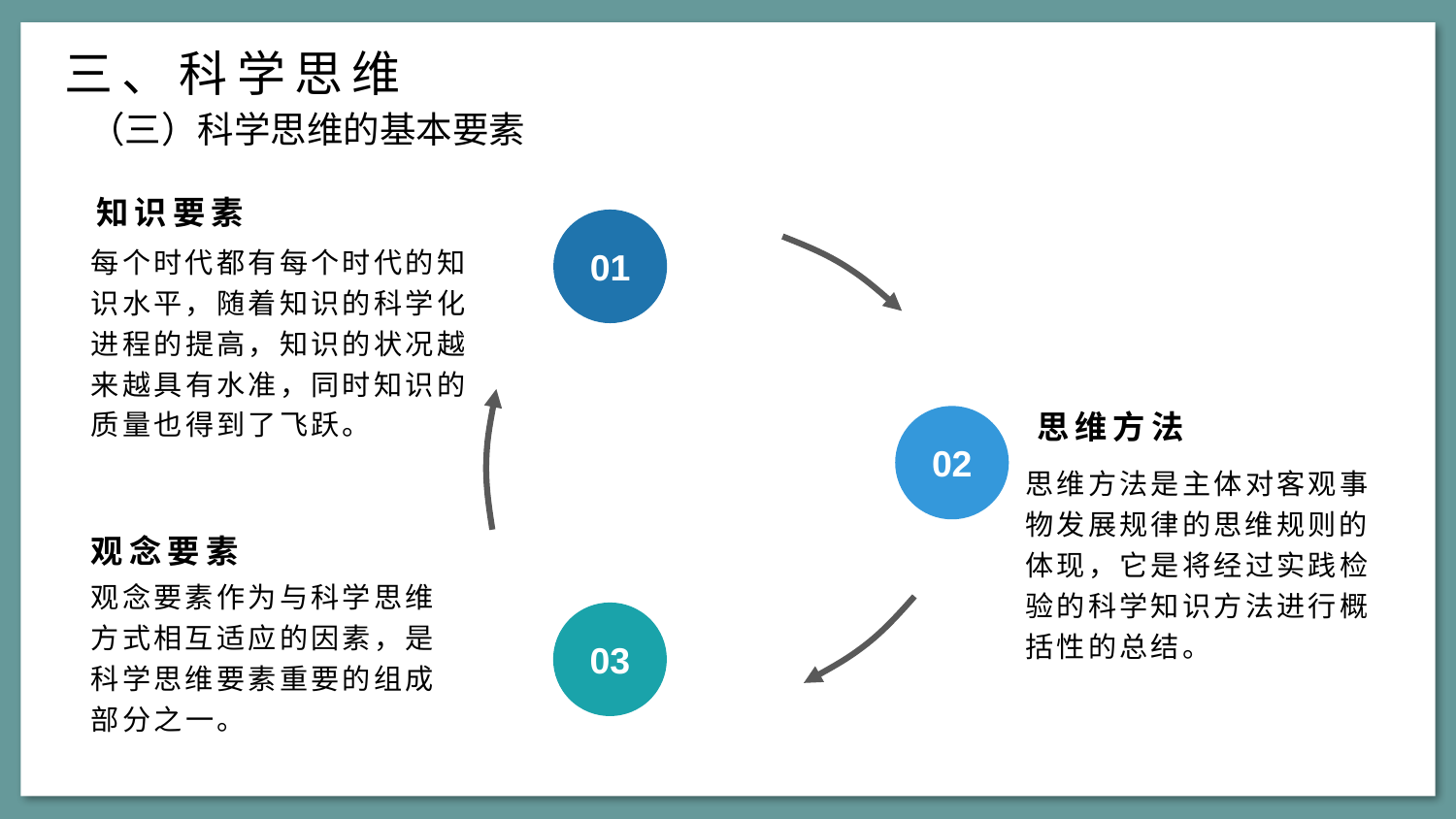

三、科学思维
（三）科学思维的基本要素
知识要素

01
每个时代都有每个时代的知识水平，随着知识的科学化进程的提高，知识的状况越来越具有水准，同时知识的质量也得到了飞跃。

思维方法
02
思维方法是主体对客观事物发展规律的思维规则的体现，它是将经过实践检验的科学知识方法进行概括性的总结。
观念要素

观念要素作为与科学思维方式相互适应的因素，是科学思维要素重要的组成部分之一。
03